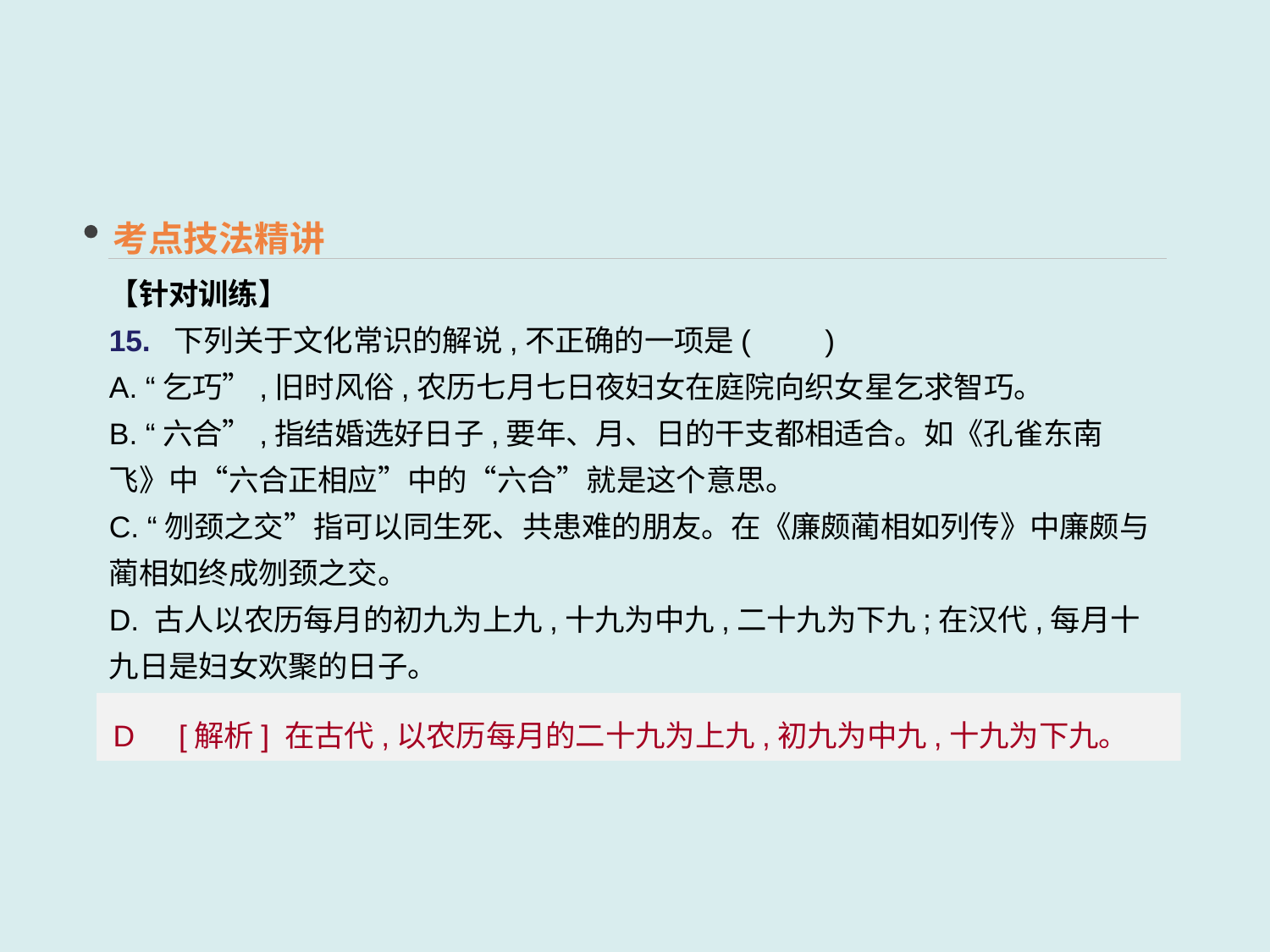

考点技法精讲

【针对训练】
15.  下列关于文化常识的解说,不正确的一项是(　　)
A. “乞巧”,旧时风俗,农历七月七日夜妇女在庭院向织女星乞求智巧。
B. “六合”,指结婚选好日子,要年、月、日的干支都相适合。如《孔雀东南飞》中“六合正相应”中的“六合”就是这个意思。
C. “刎颈之交”指可以同生死、共患难的朋友。在《廉颇蔺相如列传》中廉颇与蔺相如终成刎颈之交。
D. 古人以农历每月的初九为上九,十九为中九,二十九为下九;在汉代,每月十九日是妇女欢聚的日子。

D　[解析] 在古代,以农历每月的二十九为上九,初九为中九,十九为下九。